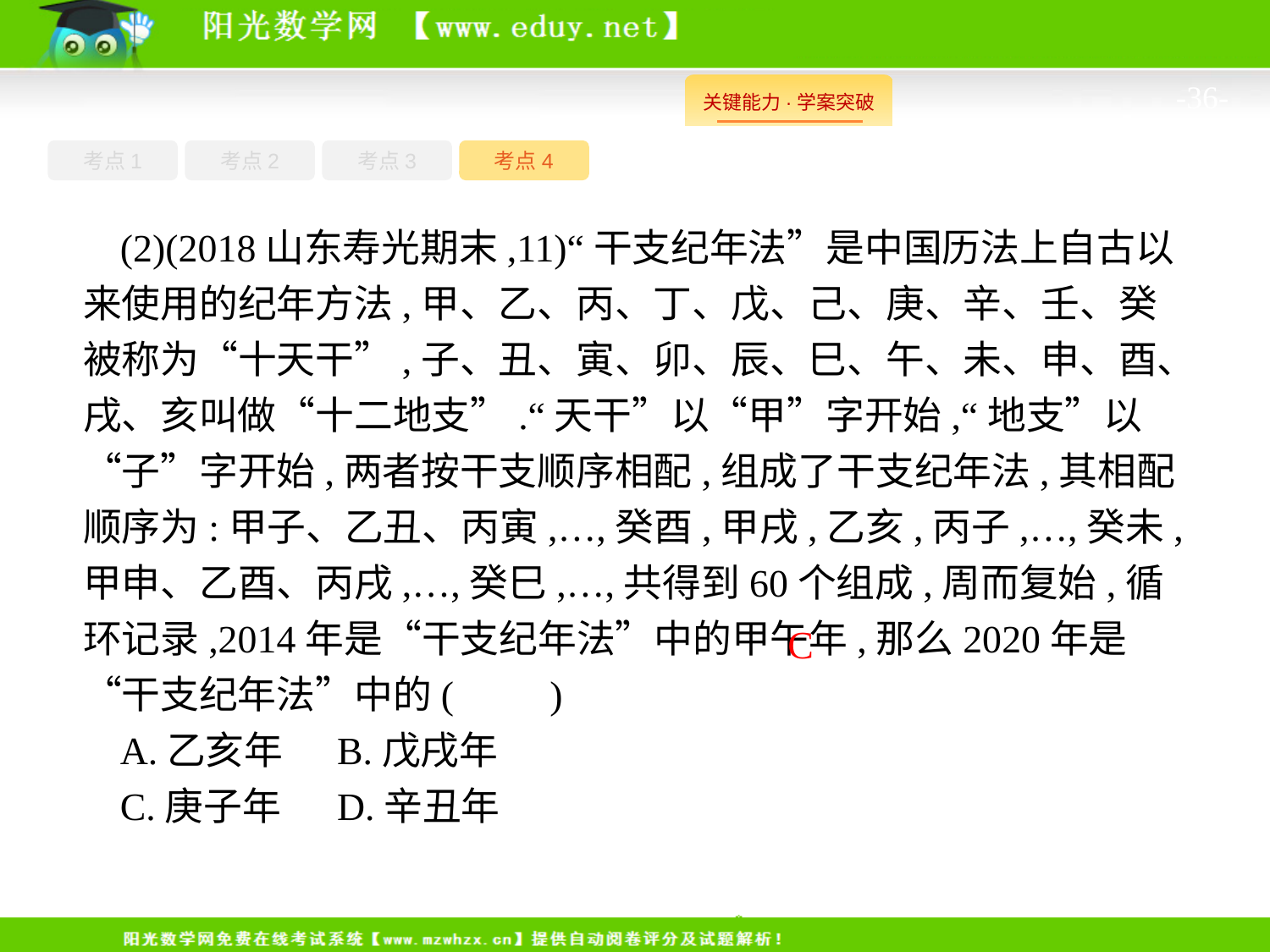

-36-
考点1
考点3
考点4
考点2
(2)(2018山东寿光期末,11)“干支纪年法”是中国历法上自古以来使用的纪年方法,甲、乙、丙、丁、戊、己、庚、辛、壬、癸被称为“十天干”,子、丑、寅、卯、辰、巳、午、未、申、酉、戌、亥叫做“十二地支”.“天干”以“甲”字开始,“地支”以“子”字开始,两者按干支顺序相配,组成了干支纪年法,其相配顺序为:甲子、乙丑、丙寅,…,癸酉,甲戌,乙亥,丙子,…,癸未,甲申、乙酉、丙戌,…,癸巳,…,共得到60个组成,周而复始,循环记录,2014年是“干支纪年法”中的甲午年,那么2020年是“干支纪年法”中的(　　)
A.乙亥年	B.戊戌年
C.庚子年	D.辛丑年
C